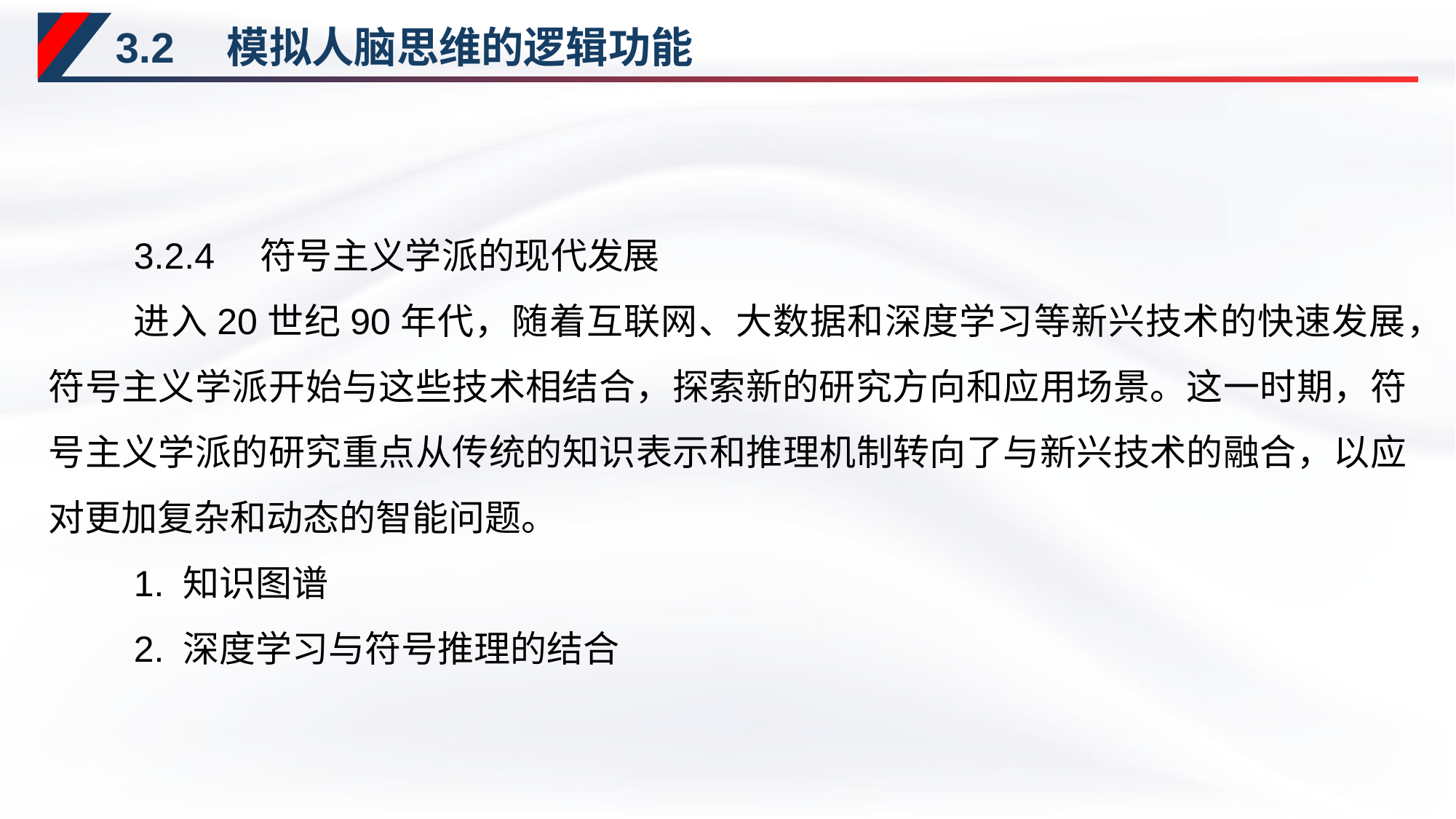

# 3.2　模拟人脑思维的逻辑功能
3.2.4　符号主义学派的现代发展
进入20世纪90年代，随着互联网、大数据和深度学习等新兴技术的快速发展，符号主义学派开始与这些技术相结合，探索新的研究方向和应用场景。这一时期，符号主义学派的研究重点从传统的知识表示和推理机制转向了与新兴技术的融合，以应对更加复杂和动态的智能问题。
1. 知识图谱
2. 深度学习与符号推理的结合